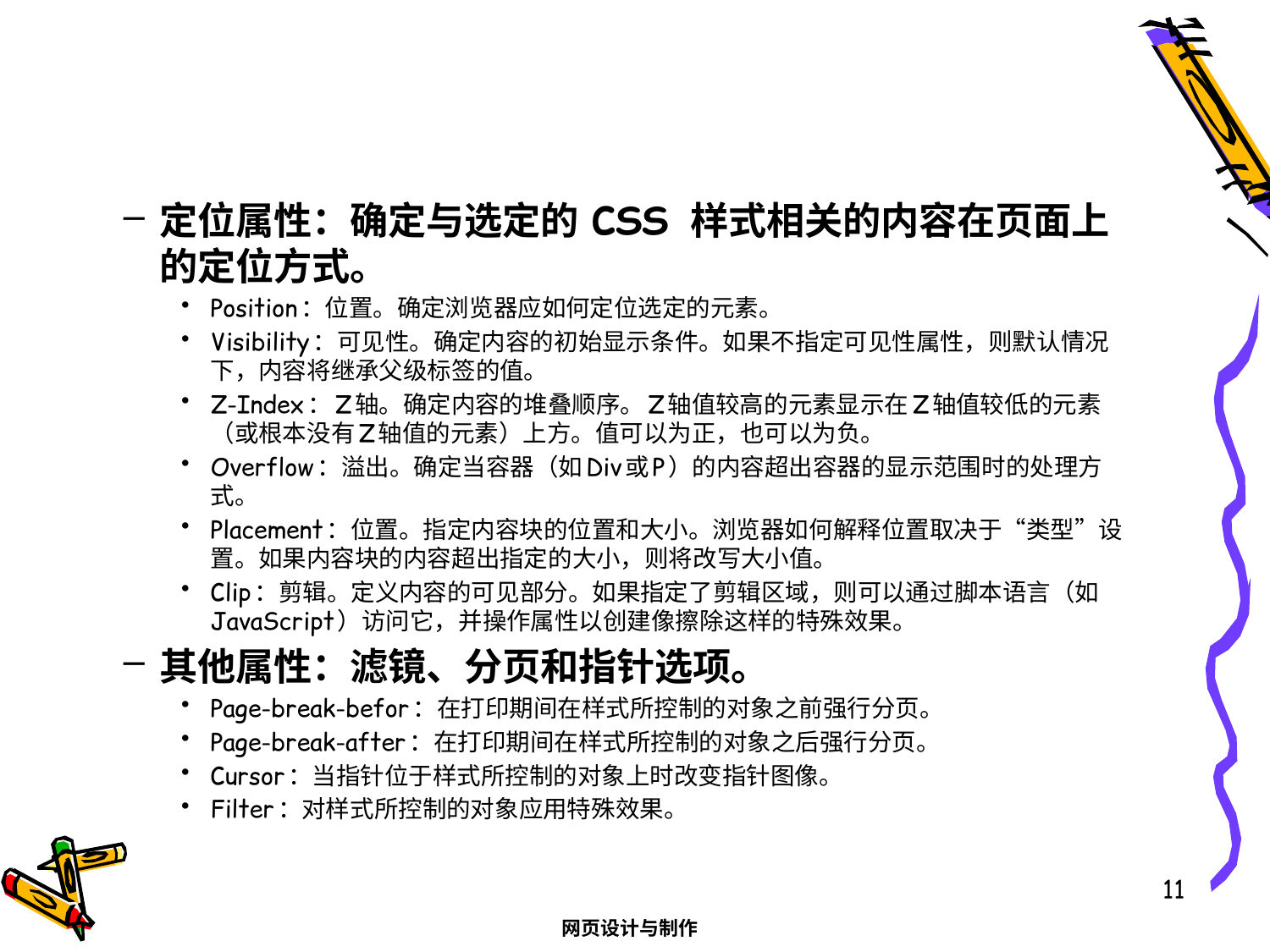

#
定位属性：确定与选定的 CSS 样式相关的内容在页面上的定位方式。
Position：位置。确定浏览器应如何定位选定的元素。
Visibility：可见性。确定内容的初始显示条件。如果不指定可见性属性，则默认情况下，内容将继承父级标签的值。
Z-Index：Z轴。确定内容的堆叠顺序。Z轴值较高的元素显示在Z轴值较低的元素（或根本没有Z轴值的元素）上方。值可以为正，也可以为负。
Overflow：溢出。确定当容器（如Div或P）的内容超出容器的显示范围时的处理方式。
Placement：位置。指定内容块的位置和大小。浏览器如何解释位置取决于“类型”设置。如果内容块的内容超出指定的大小，则将改写大小值。
Clip：剪辑。定义内容的可见部分。如果指定了剪辑区域，则可以通过脚本语言（如 JavaScript）访问它，并操作属性以创建像擦除这样的特殊效果。
其他属性：滤镜、分页和指针选项。
Page-break-befor：在打印期间在样式所控制的对象之前强行分页。
Page-break-after：在打印期间在样式所控制的对象之后强行分页。
Cursor：当指针位于样式所控制的对象上时改变指针图像。
Filter：对样式所控制的对象应用特殊效果。
11
网页设计与制作